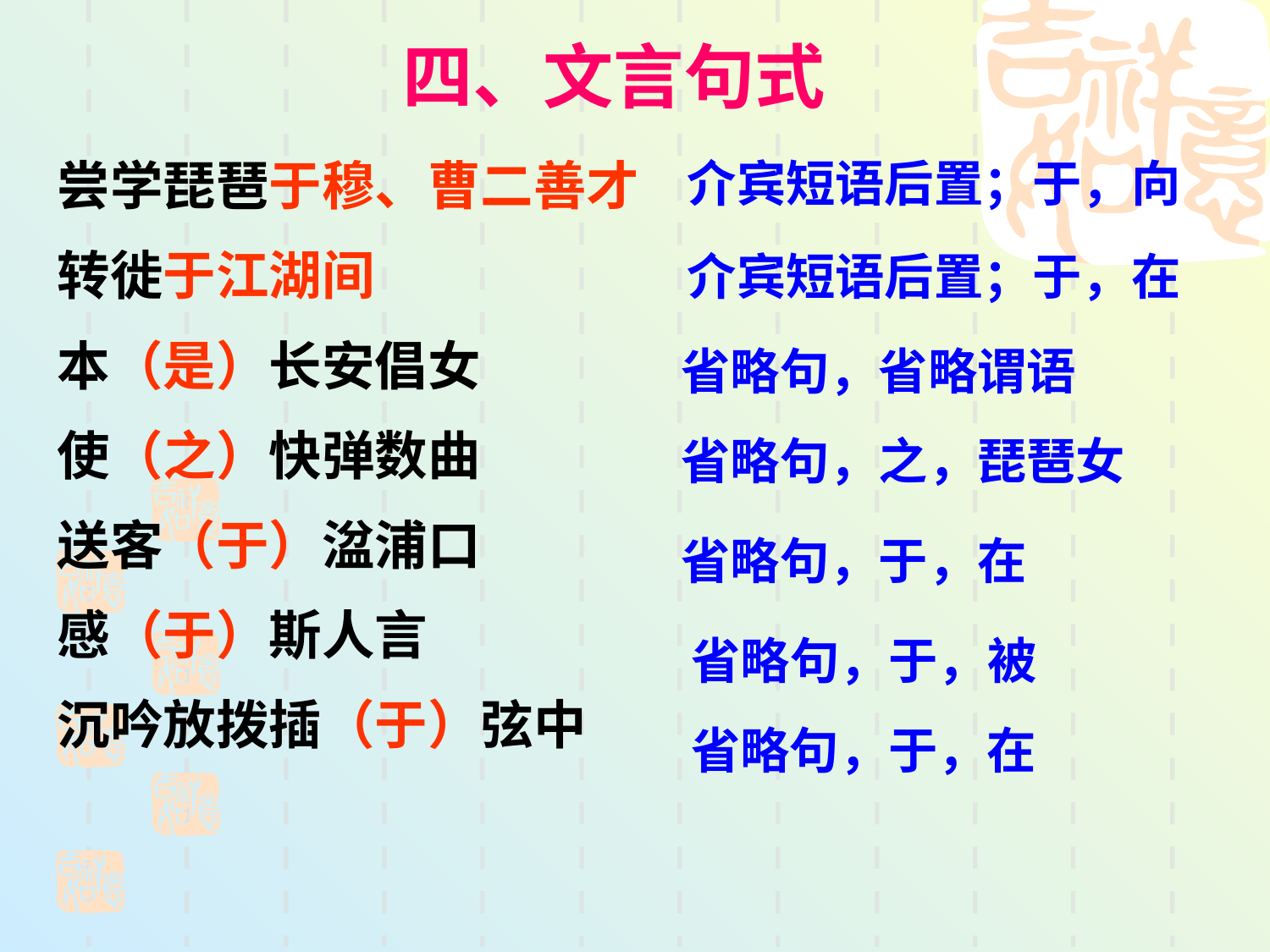

四、文言句式
尝学琵琶于穆、曹二善才
转徙于江湖间
本（是）长安倡女
使（之）快弹数曲
送客（于）湓浦口
感（于）斯人言
沉吟放拨插（于）弦中
介宾短语后置；于，向
介宾短语后置；于，在
省略句，省略谓语
省略句，之，琵琶女
省略句，于，在
省略句，于，被
省略句，于，在